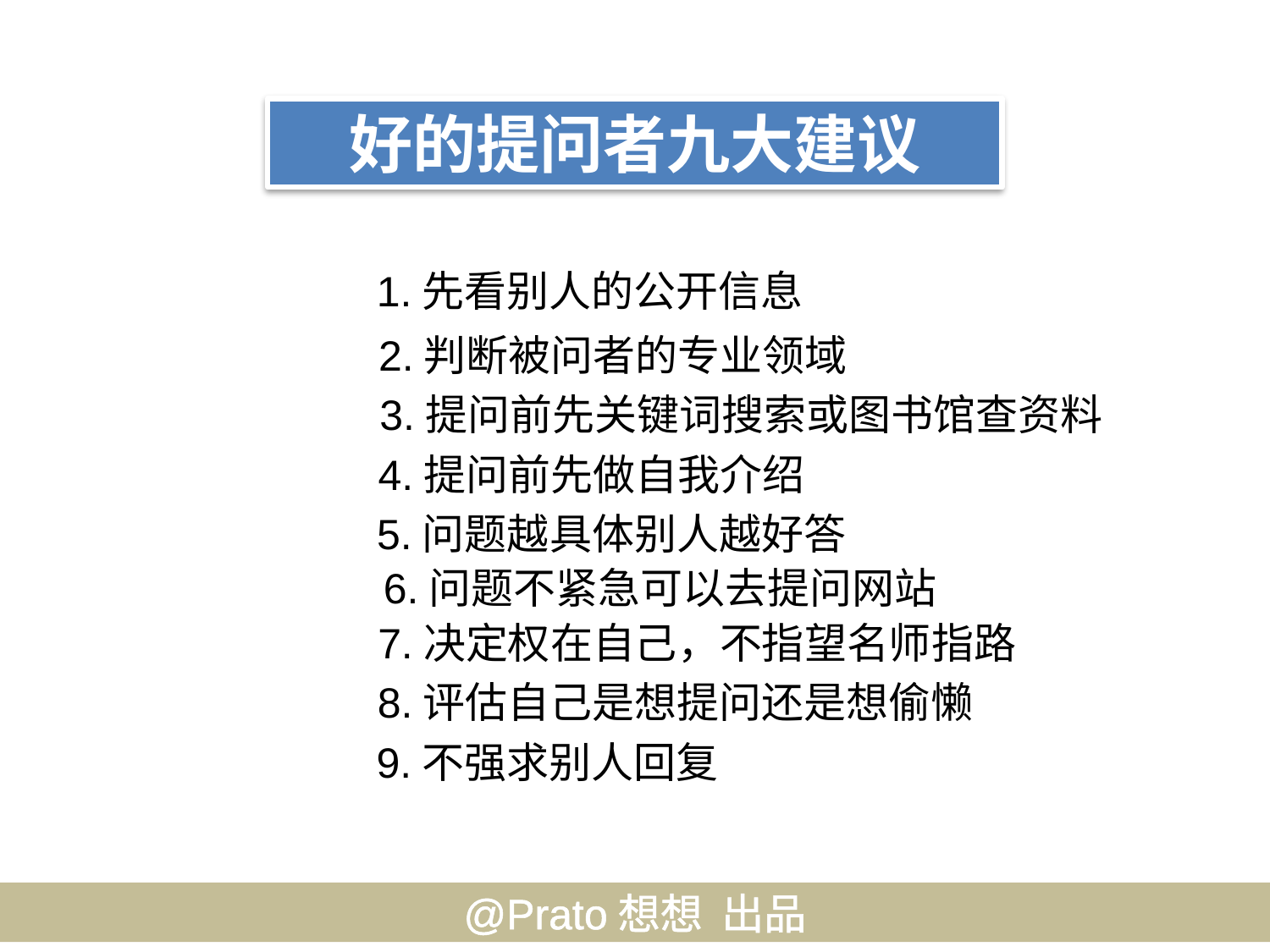

好的提问者九大建议
1.先看别人的公开信息
2.判断被问者的专业领域
3.提问前先关键词搜索或图书馆查资料
4.提问前先做自我介绍
5.问题越具体别人越好答
6.问题不紧急可以去提问网站
7.决定权在自己，不指望名师指路
8.评估自己是想提问还是想偷懒
9.不强求别人回复
@Prato想想  出品